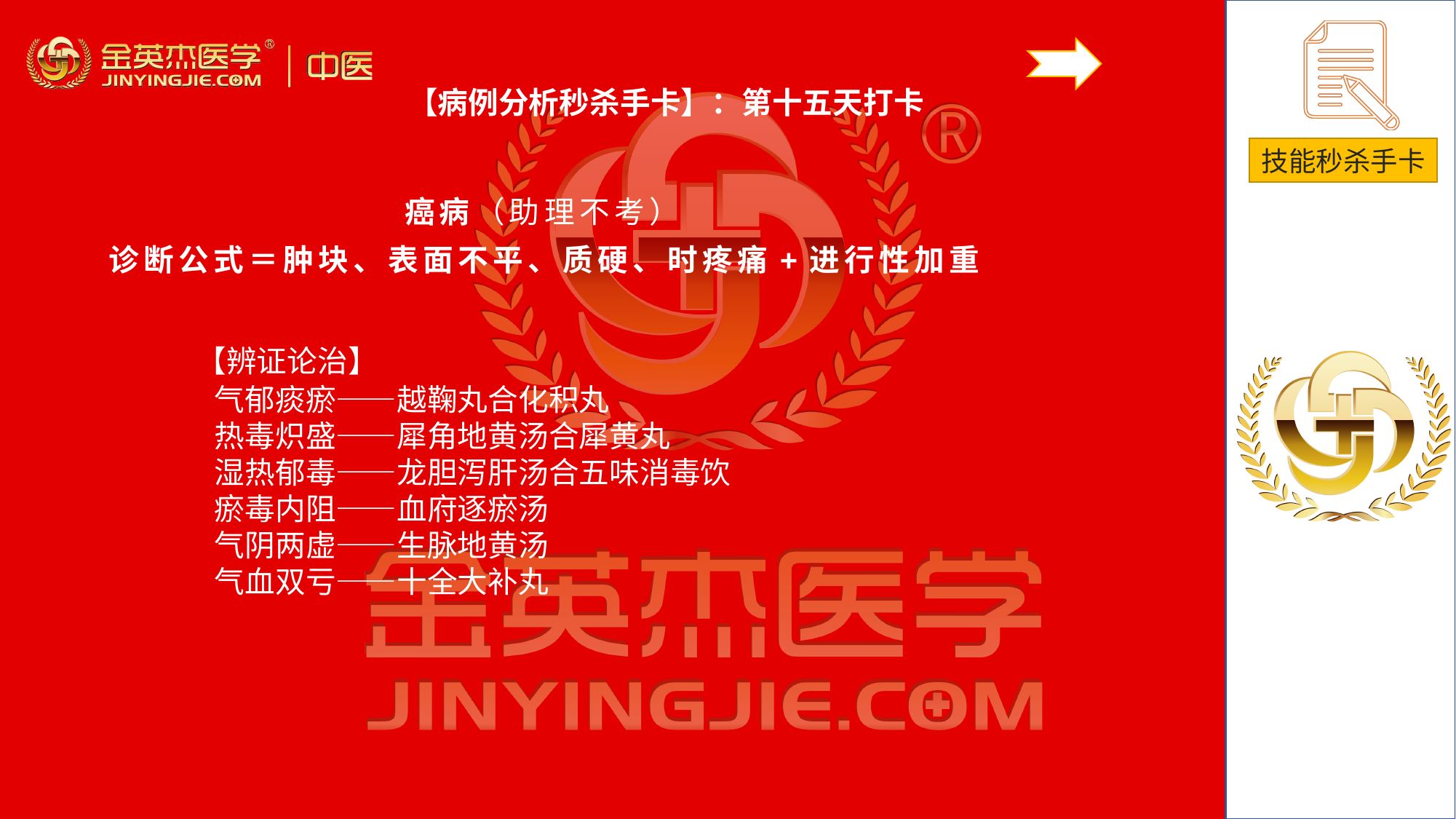

【病例分析秒杀手卡】：第十五天打卡
癌病（助理不考）
诊断公式＝肿块、表面不平、质硬、时疼痛+进行性加重
# 【辨证论治】
气郁痰瘀——越鞠丸合化积丸热毒炽盛——犀角地黄汤合犀黄丸湿热郁毒——龙胆泻肝汤合五味消毒饮瘀毒内阻——血府逐瘀汤气阴两虚——生脉地黄汤气血双亏——十全大补丸